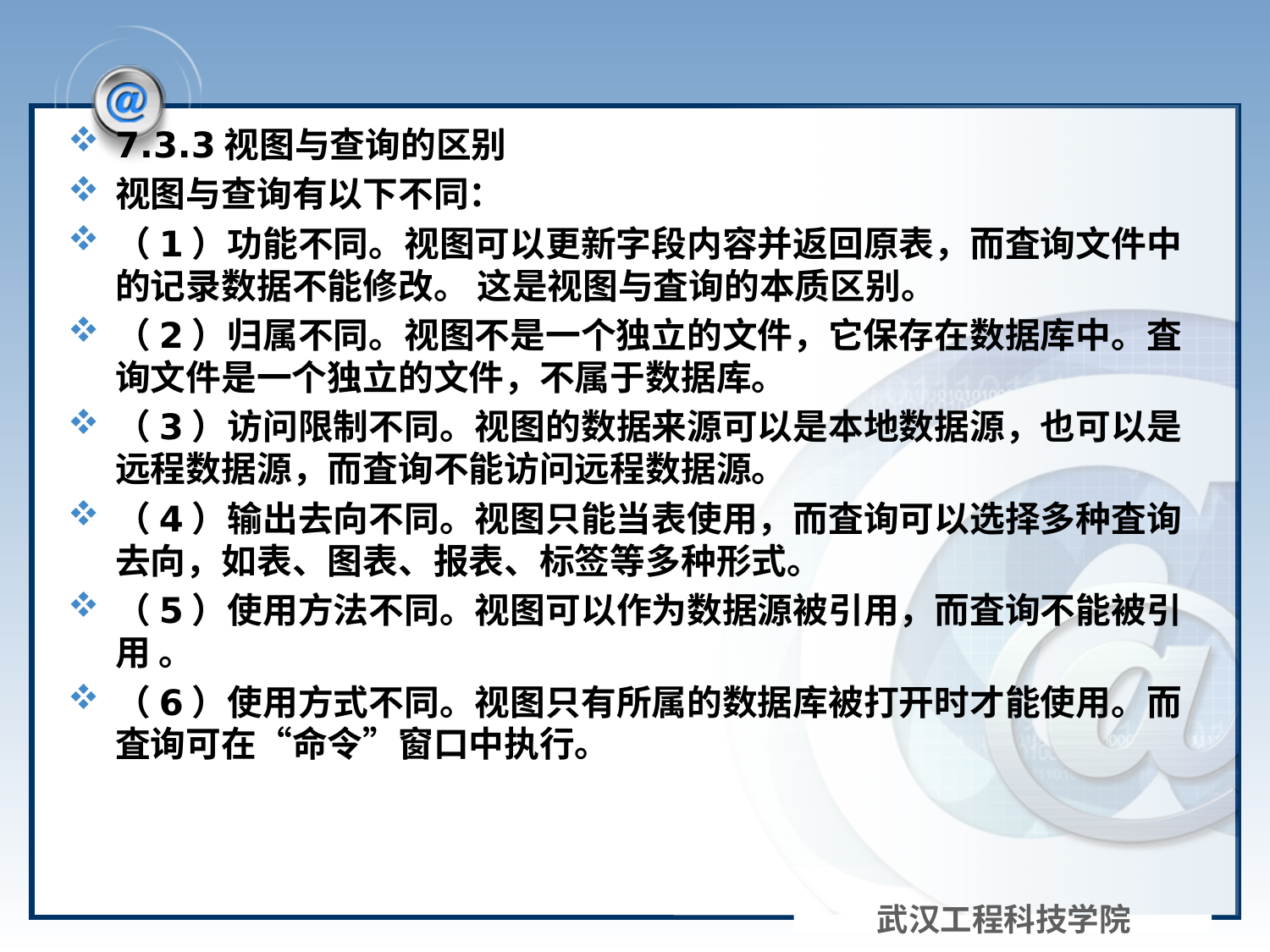

#
7.3.3视图与查询的区别
视图与查询有以下不同：
（1）功能不同。视图可以更新字段内容并返回原表，而査询文件中的记录数据不能修改。 这是视图与査询的本质区别。
（2）归属不同。视图不是一个独立的文件，它保存在数据库中。査询文件是一个独立的文件，不属于数据库。
（3）访问限制不同。视图的数据来源可以是本地数据源，也可以是远程数据源，而査询不能访问远程数据源。
（4）输出去向不同。视图只能当表使用，而査询可以选择多种査询去向，如表、图表、报表、标签等多种形式。
（5）使用方法不同。视图可以作为数据源被引用，而査询不能被引用 。
（6）使用方式不同。视图只有所属的数据库被打开时才能使用。而査询可在“命令”窗口中执行。

武汉工程科技学院